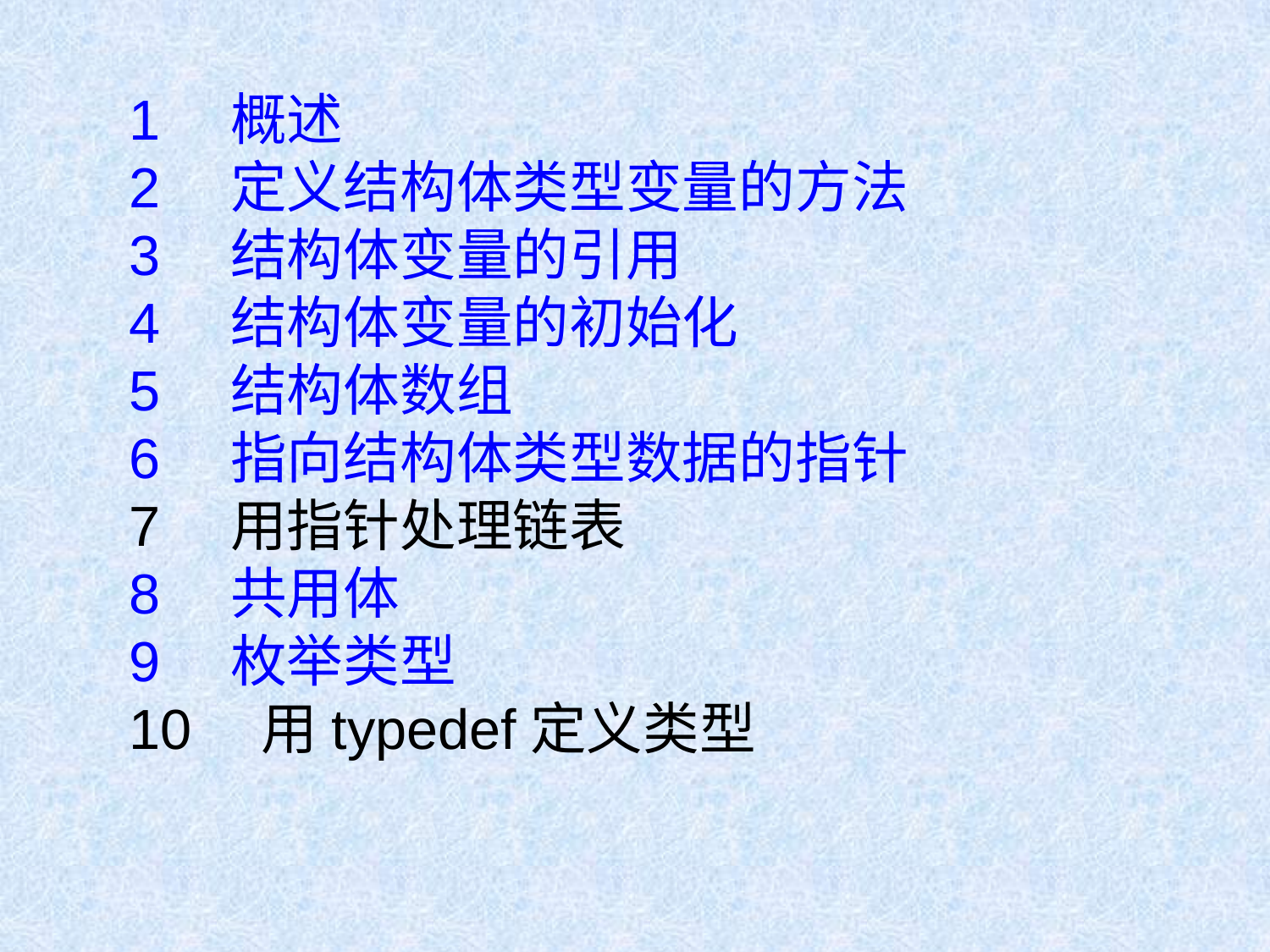

# 1　概述 2　定义结构体类型变量的方法 3　结构体变量的引用 4　结构体变量的初始化 5　结构体数组 6　指向结构体类型数据的指针 7　用指针处理链表 8　共用体 9　枚举类型 10　用typedef定义类型